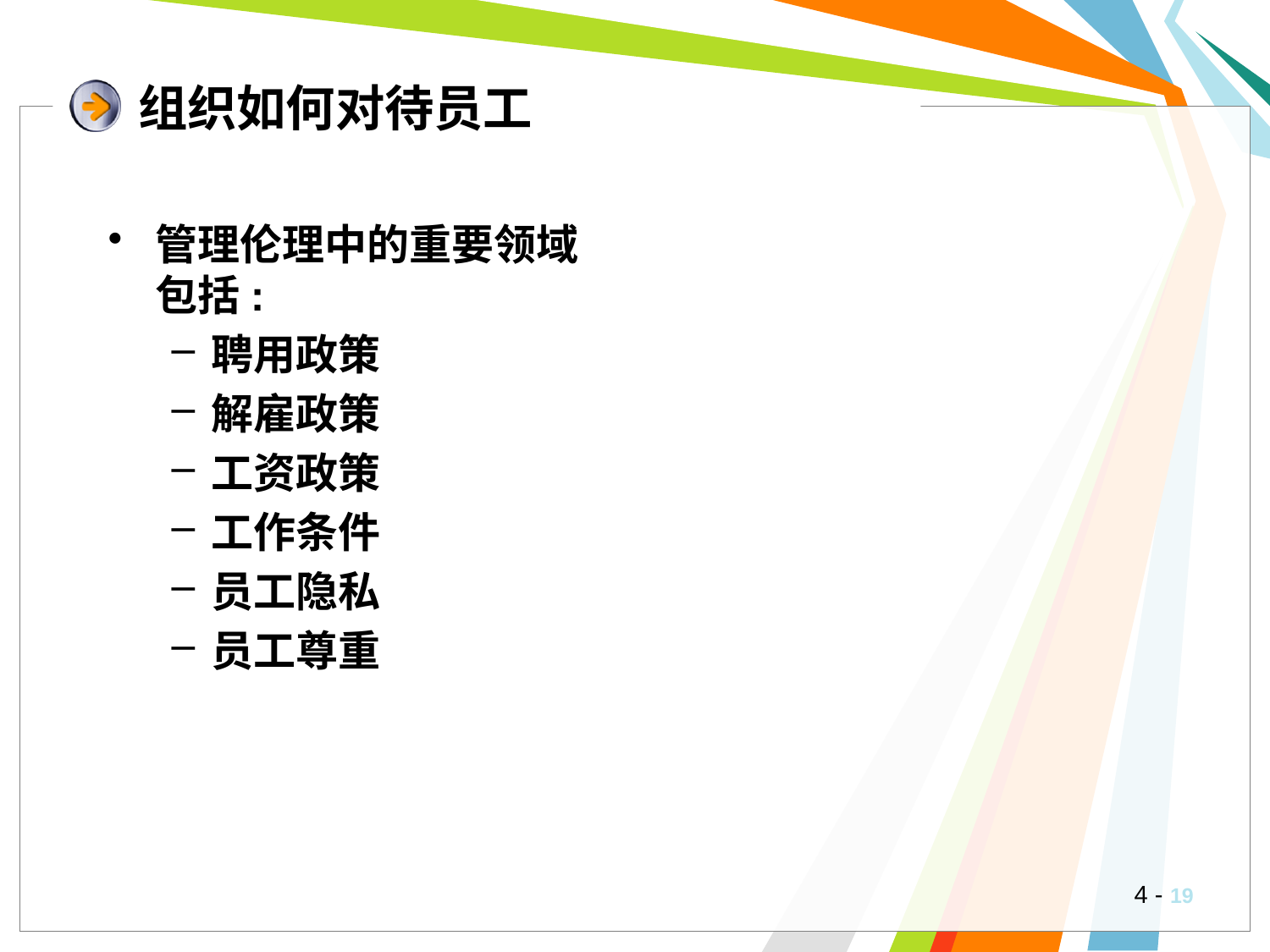

# 组织如何对待员工
管理伦理中的重要领域包括:
聘用政策
解雇政策
工资政策
工作条件
员工隐私
员工尊重
4 - 19